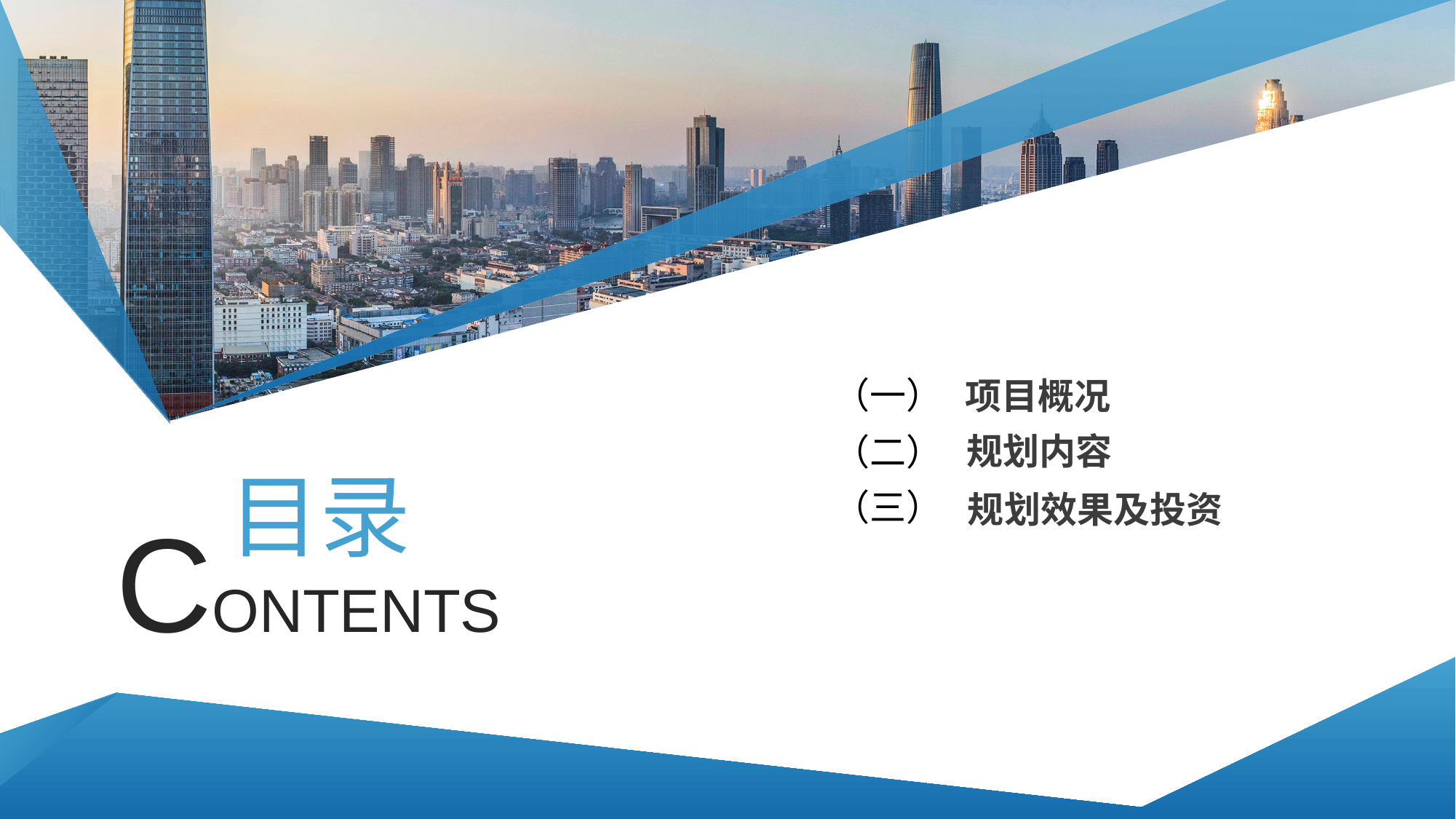

（一）
项目概况
规划内容
（二）
目录
（三）
规划效果及投资
CONTENTS